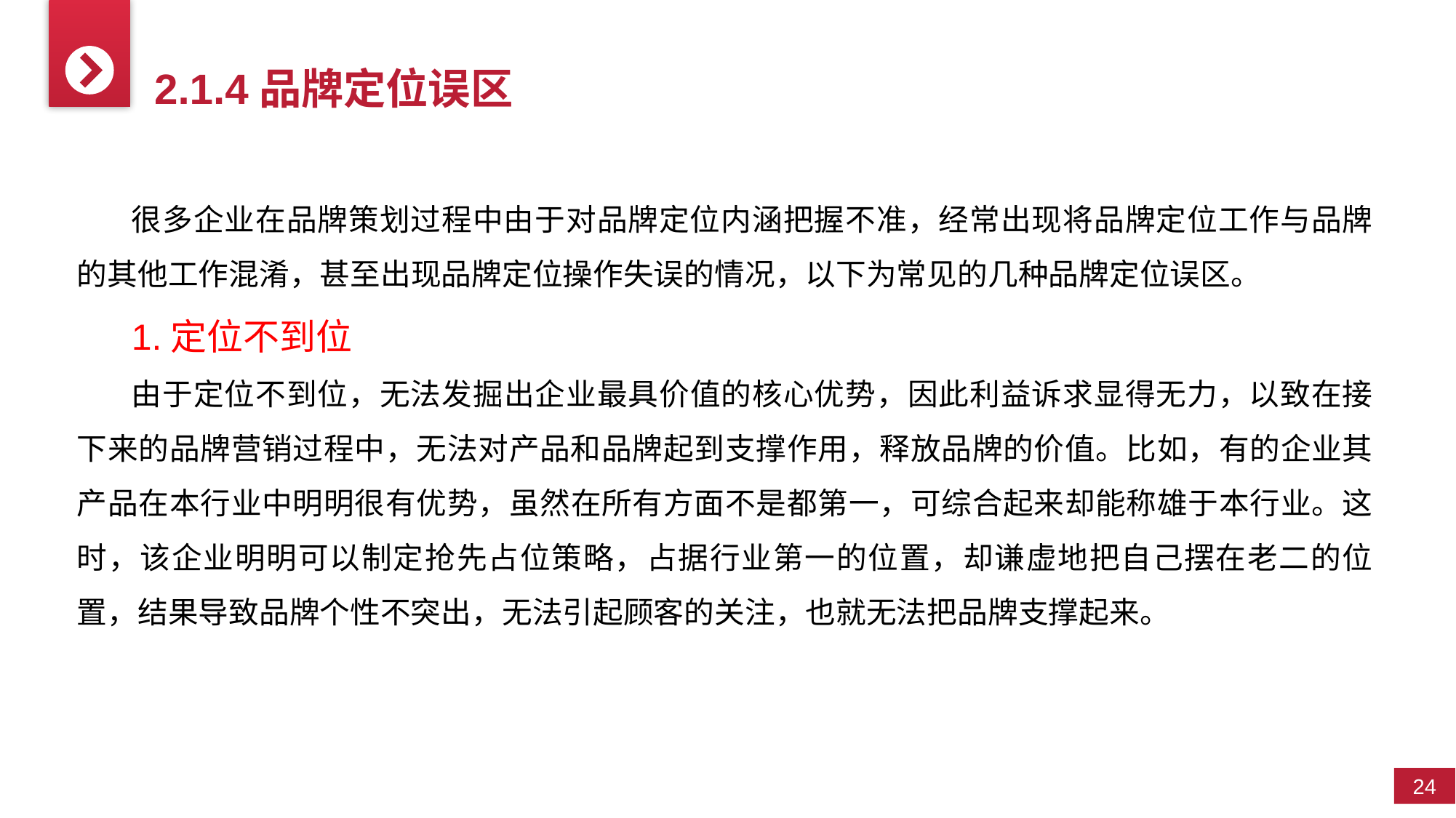

2.1.4品牌定位误区
很多企业在品牌策划过程中由于对品牌定位内涵把握不准，经常出现将品牌定位工作与品牌的其他工作混淆，甚至出现品牌定位操作失误的情况，以下为常见的几种品牌定位误区。
1.定位不到位
由于定位不到位，无法发掘出企业最具价值的核心优势，因此利益诉求显得无力，以致在接下来的品牌营销过程中，无法对产品和品牌起到支撑作用，释放品牌的价值。比如，有的企业其产品在本行业中明明很有优势，虽然在所有方面不是都第一，可综合起来却能称雄于本行业。这时，该企业明明可以制定抢先占位策略，占据行业第一的位置，却谦虚地把自己摆在老二的位置，结果导致品牌个性不突出，无法引起顾客的关注，也就无法把品牌支撑起来。